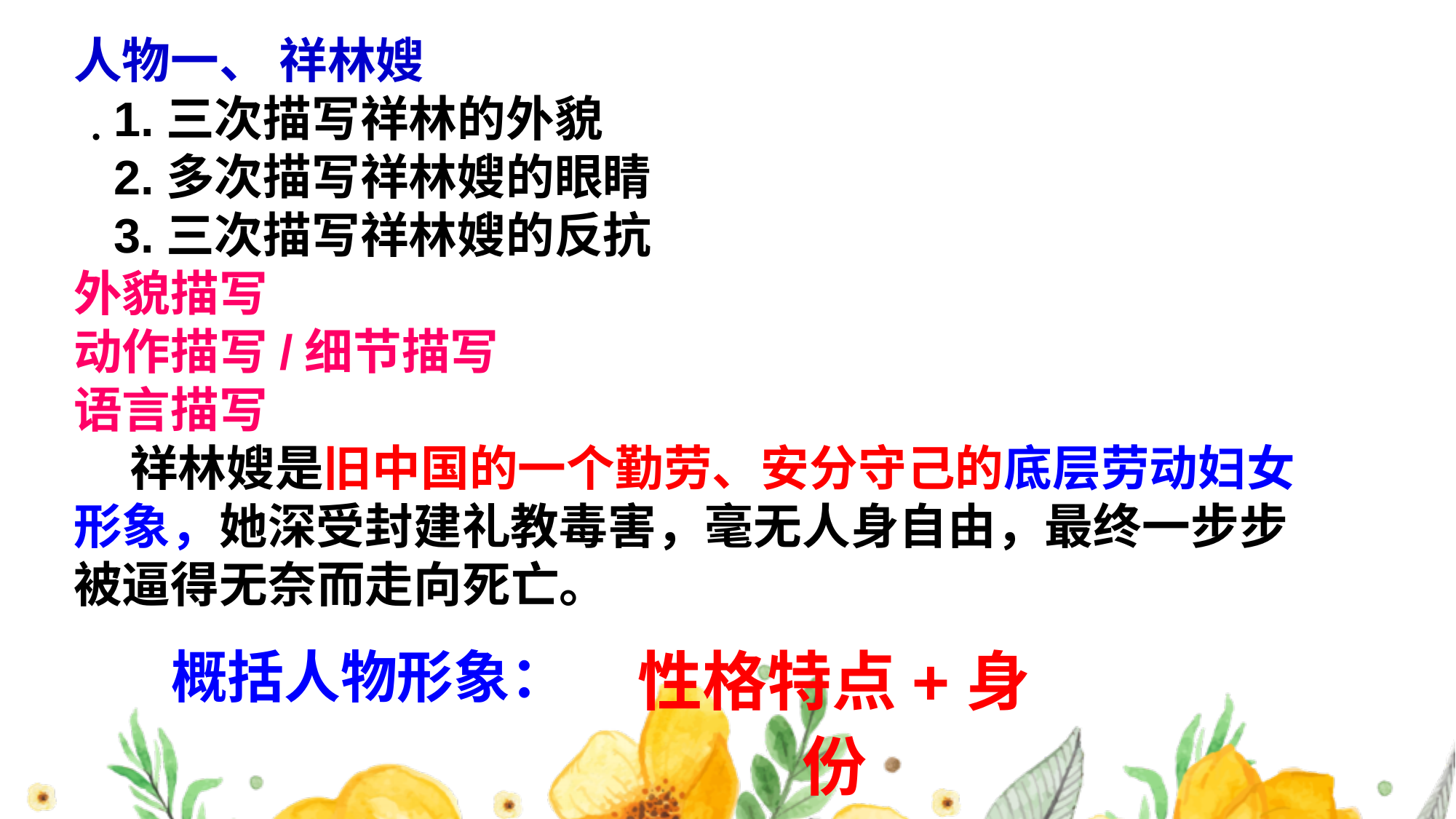

人物一、 祥林嫂
   1.三次描写祥林的外貌
   2.多次描写祥林嫂的眼睛
   3.三次描写祥林嫂的反抗
外貌描写
动作描写/细节描写
语言描写
    祥林嫂是旧中国的一个勤劳、安分守己的底层劳动妇女形象，她深受封建礼教毒害，毫无人身自由，最终一步步被逼得无奈而走向死亡。
#

性格特点+身份
概括人物形象：